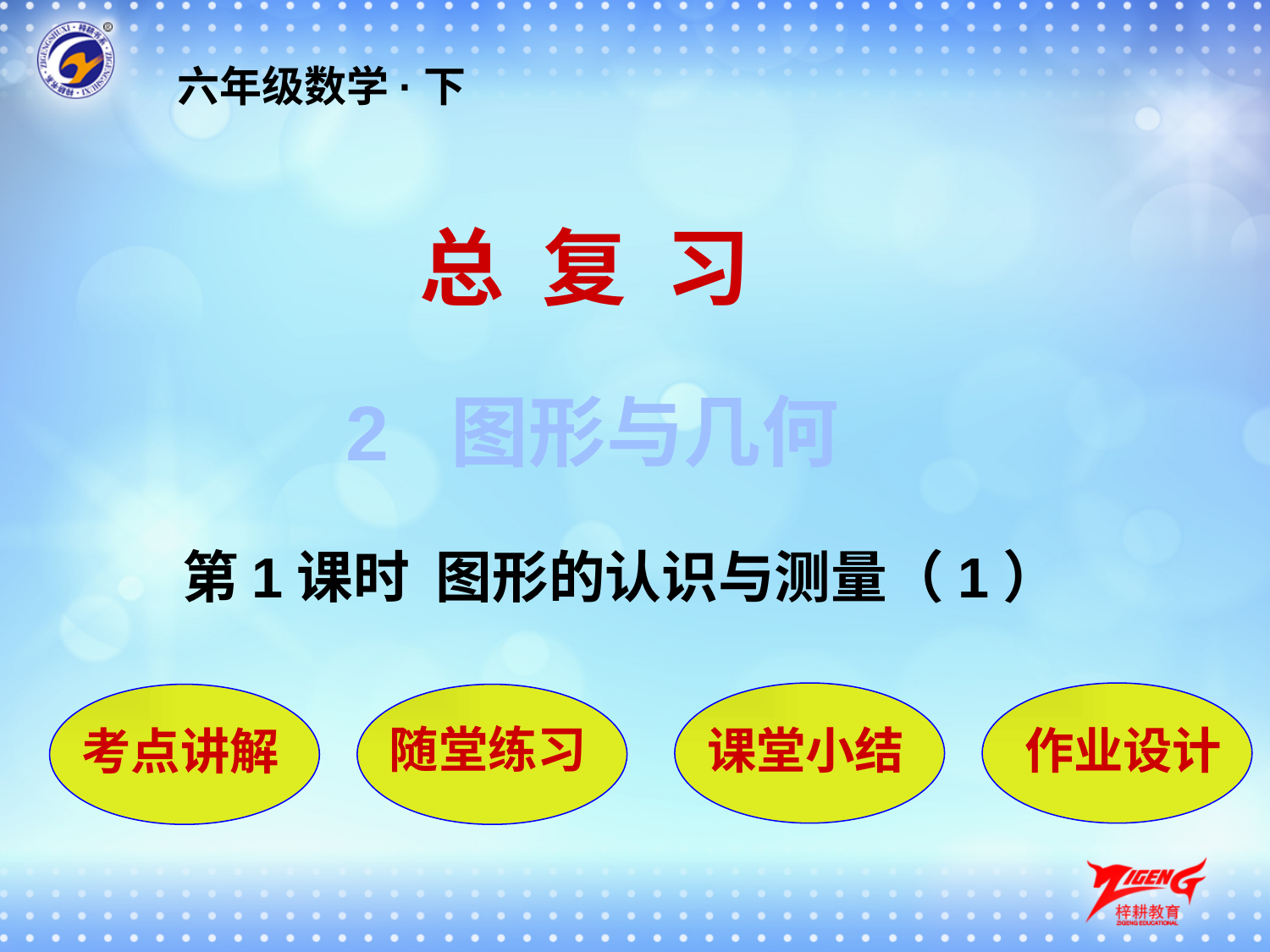

六年级数学·下
总  复  习
2  图形与几何
第1课时  图形的认识与测量（1）

课堂小结

作业设计

考点讲解

随堂练习